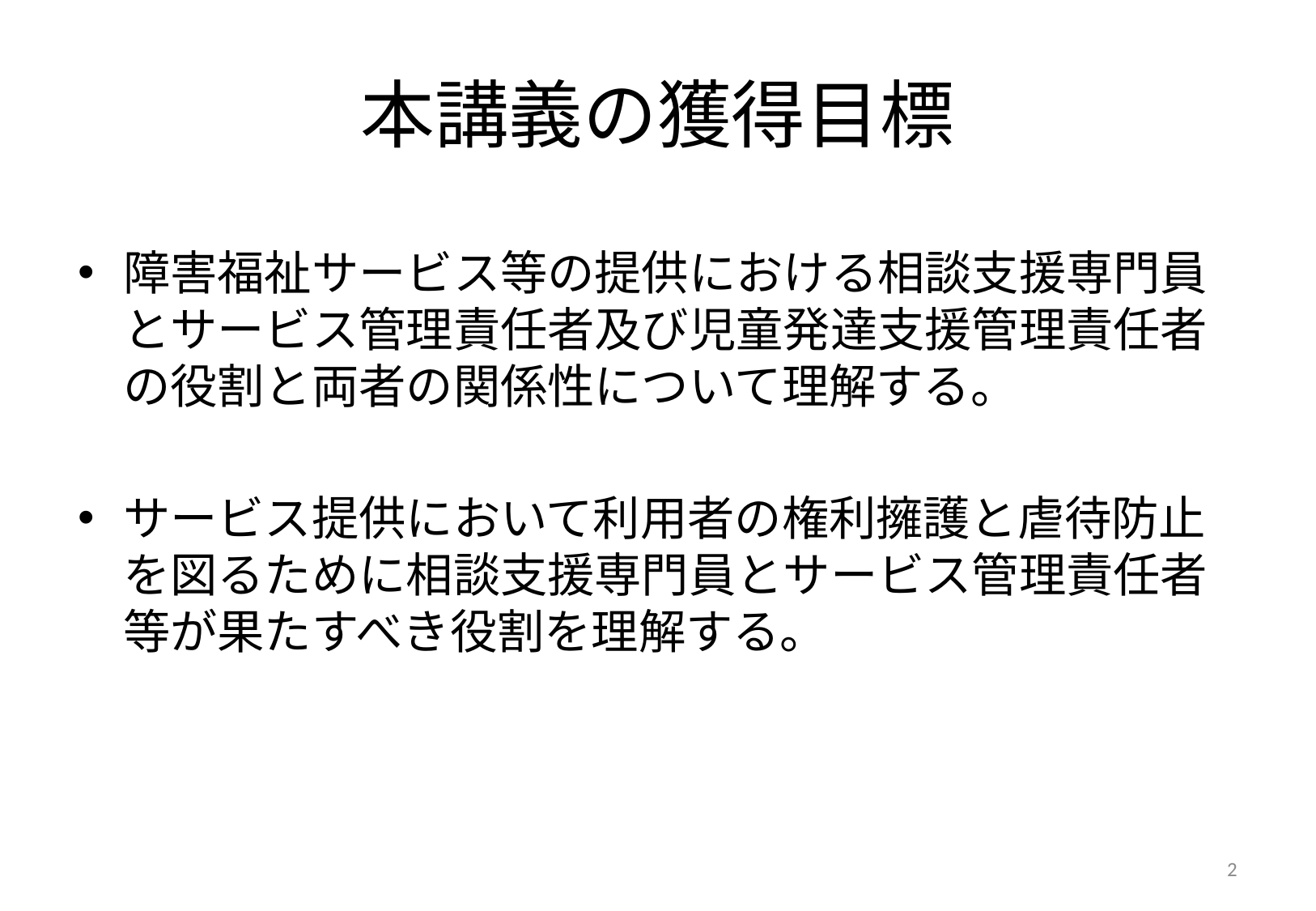

# 本講義の獲得目標
障害福祉サービス等の提供における相談支援専門員とサービス管理責任者及び児童発達支援管理責任者の役割と両者の関係性について理解する。

サービス提供において利用者の権利擁護と虐待防止を図るために相談支援専門員とサービス管理責任者等が果たすべき役割を理解する。
2